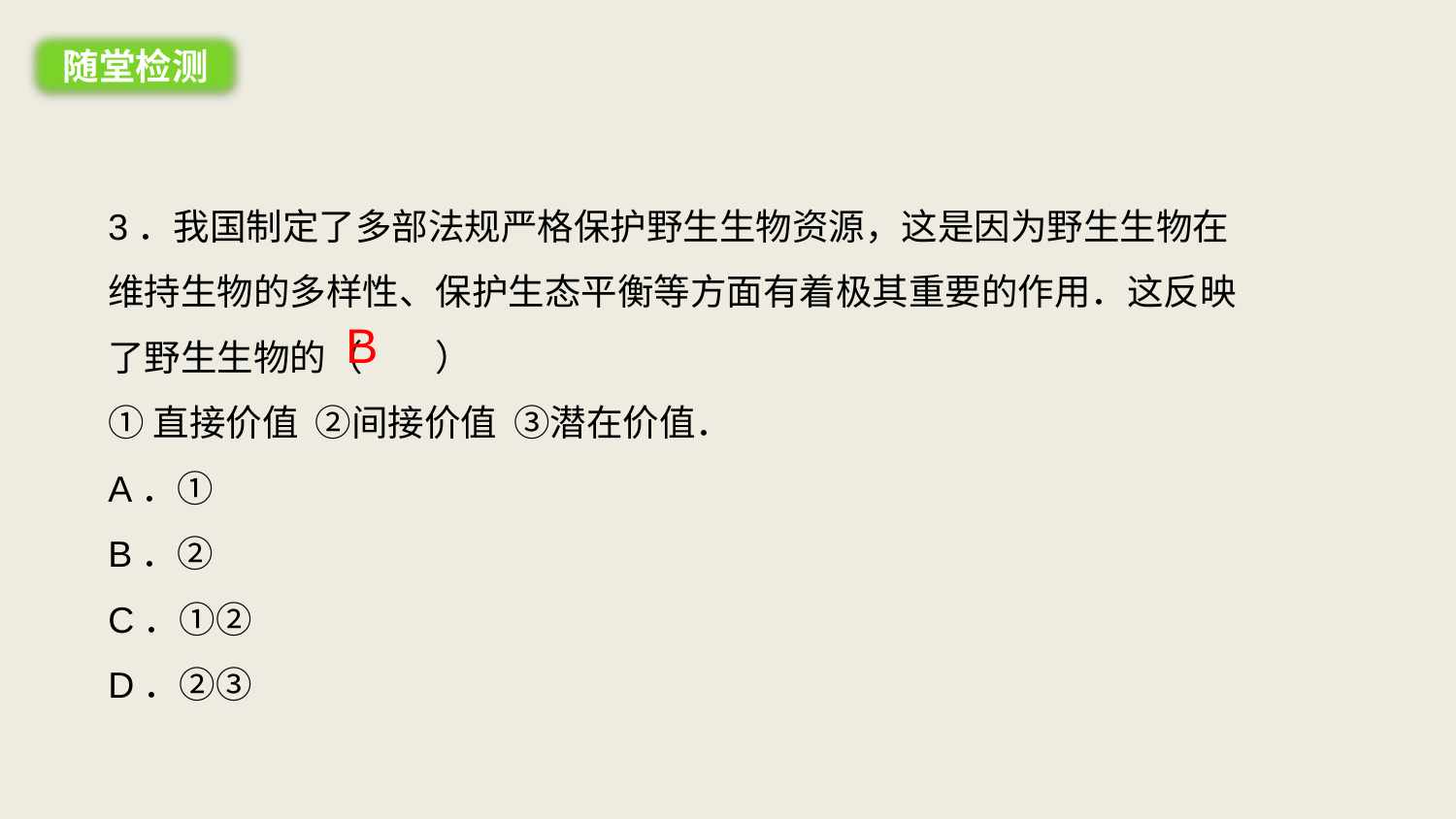

随堂检测
3．我国制定了多部法规严格保护野生生物资源，这是因为野生生物在维持生物的多样性、保护生态平衡等方面有着极其重要的作用．这反映了野生生物的（　　）
①直接价值  ②间接价值  ③潜在价值．
A．①
B．②
C．①②
D．②③
B